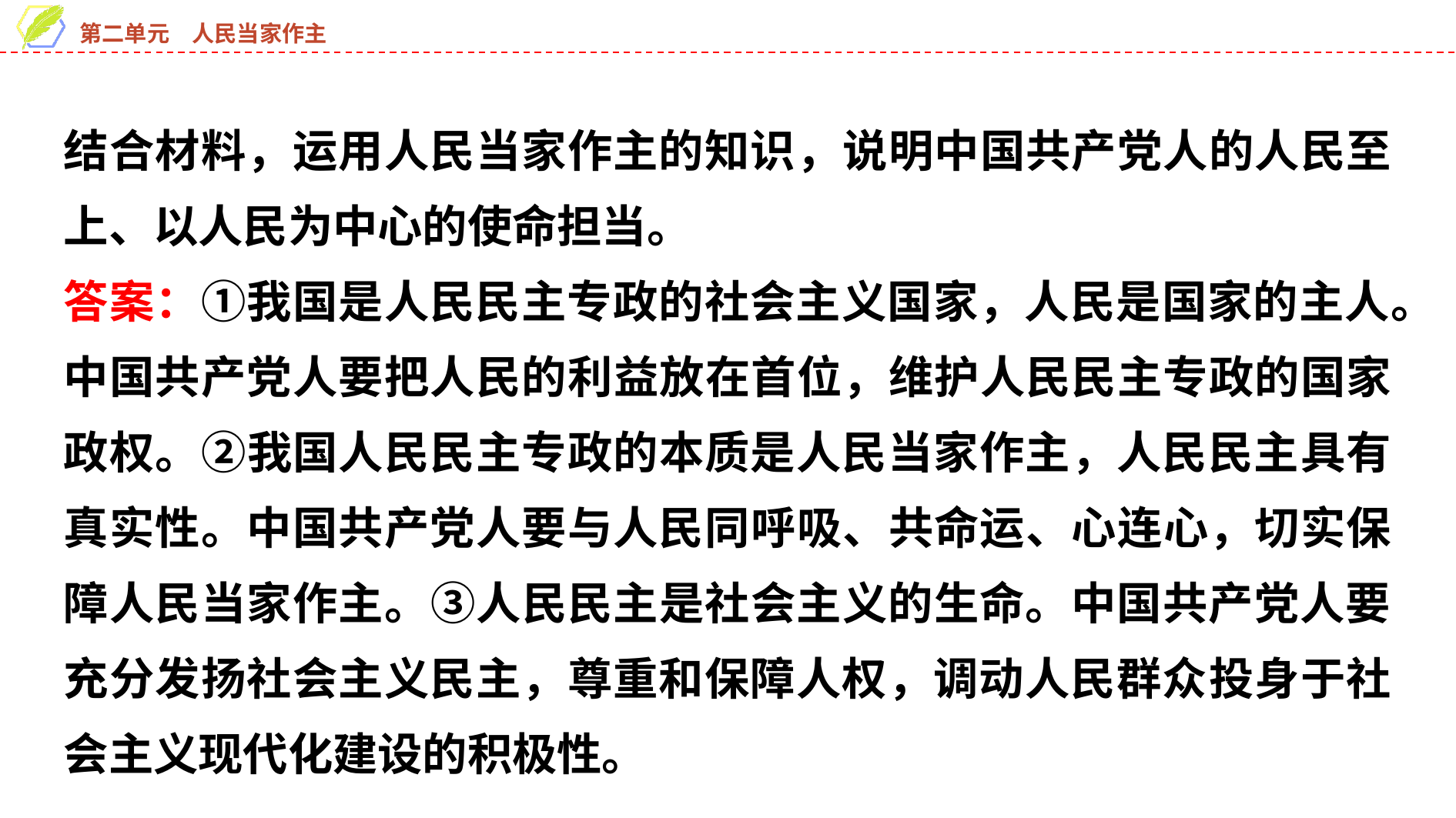

结合材料，运用人民当家作主的知识，说明中国共产党人的人民至上、以人民为中心的使命担当。
答案：①我国是人民民主专政的社会主义国家，人民是国家的主人。中国共产党人要把人民的利益放在首位，维护人民民主专政的国家政权。②我国人民民主专政的本质是人民当家作主，人民民主具有真实性。中国共产党人要与人民同呼吸、共命运、心连心，切实保障人民当家作主。③人民民主是社会主义的生命。中国共产党人要充分发扬社会主义民主，尊重和保障人权，调动人民群众投身于社会主义现代化建设的积极性。